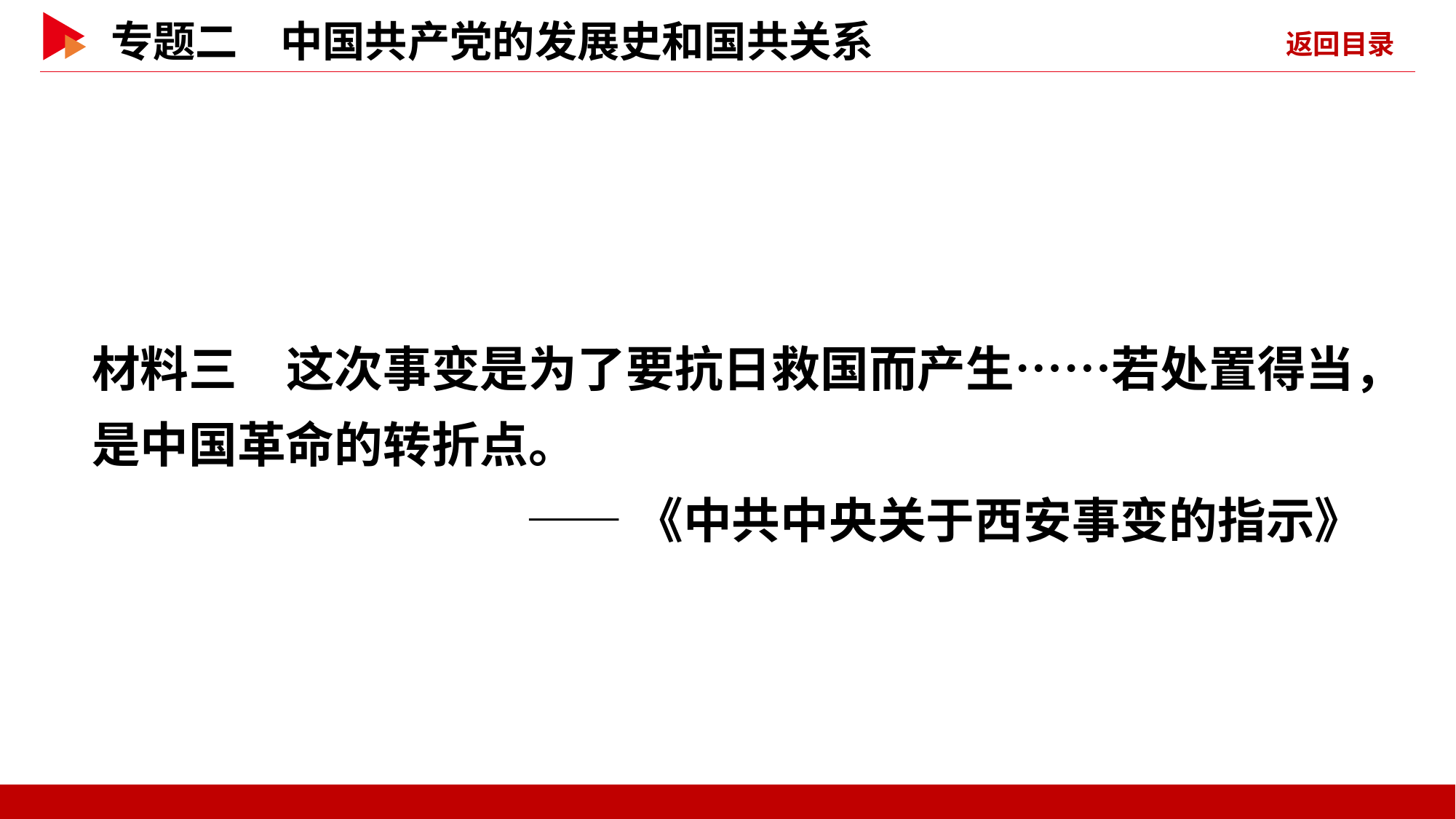

材料三　这次事变是为了要抗日救国而产生……若处置得当，是中国革命的转折点。
——《中共中央关于西安事变的指示》